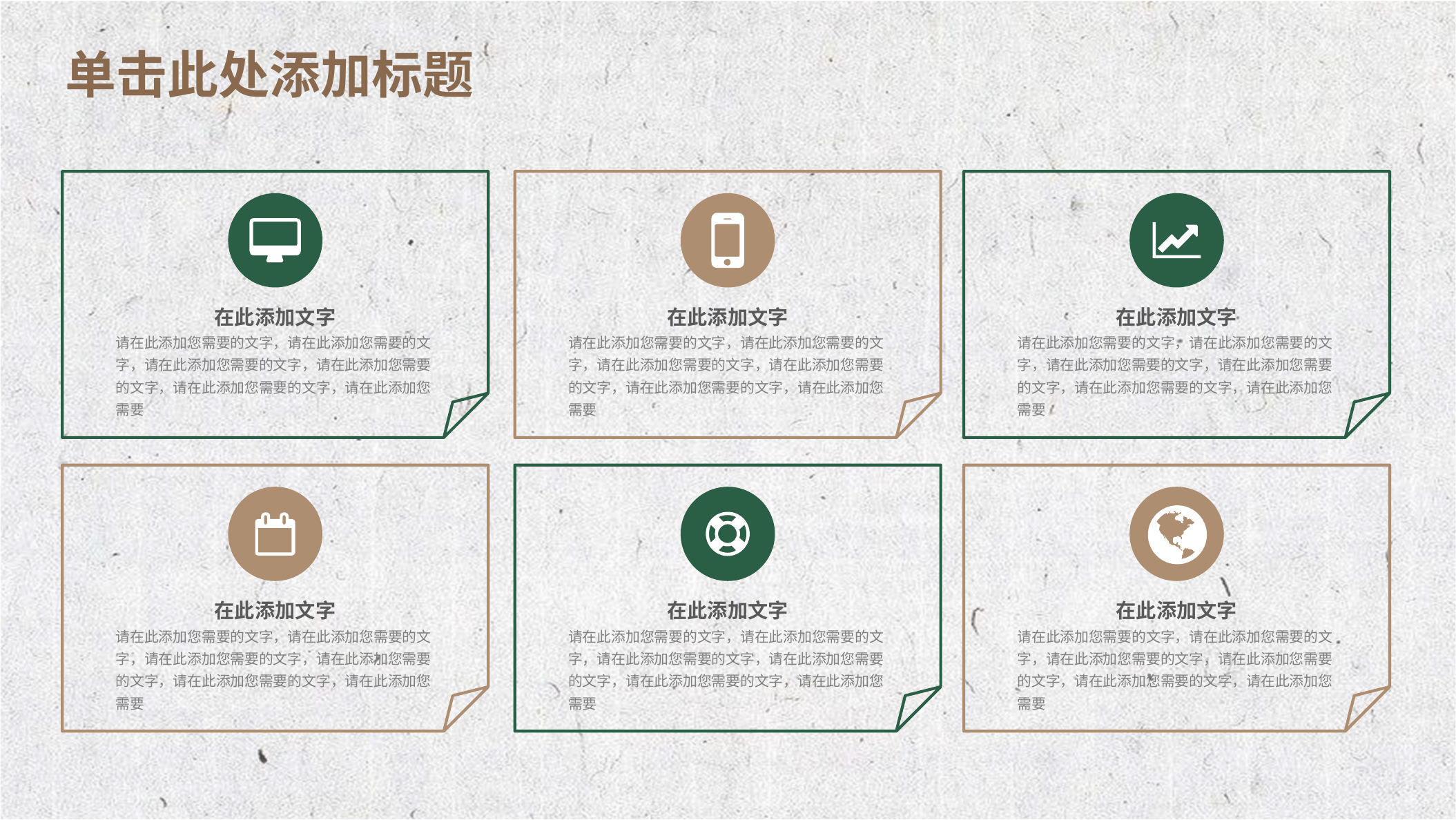

播放延迟符 可删除

在此添加文字
请在此添加您需要的文字，请在此添加您需要的文字，请在此添加您需要的文字，请在此添加您需要的文字，请在此添加您需要的文字，请在此添加您需要
在此添加文字
请在此添加您需要的文字，请在此添加您需要的文字，请在此添加您需要的文字，请在此添加您需要的文字，请在此添加您需要的文字，请在此添加您需要
在此添加文字
请在此添加您需要的文字，请在此添加您需要的文字，请在此添加您需要的文字，请在此添加您需要的文字，请在此添加您需要的文字，请在此添加您需要

在此添加文字
请在此添加您需要的文字，请在此添加您需要的文字，请在此添加您需要的文字，请在此添加您需要的文字，请在此添加您需要的文字，请在此添加您需要
在此添加文字
请在此添加您需要的文字，请在此添加您需要的文字，请在此添加您需要的文字，请在此添加您需要的文字，请在此添加您需要的文字，请在此添加您需要
在此添加文字
请在此添加您需要的文字，请在此添加您需要的文字，请在此添加您需要的文字，请在此添加您需要的文字，请在此添加您需要的文字，请在此添加您需要